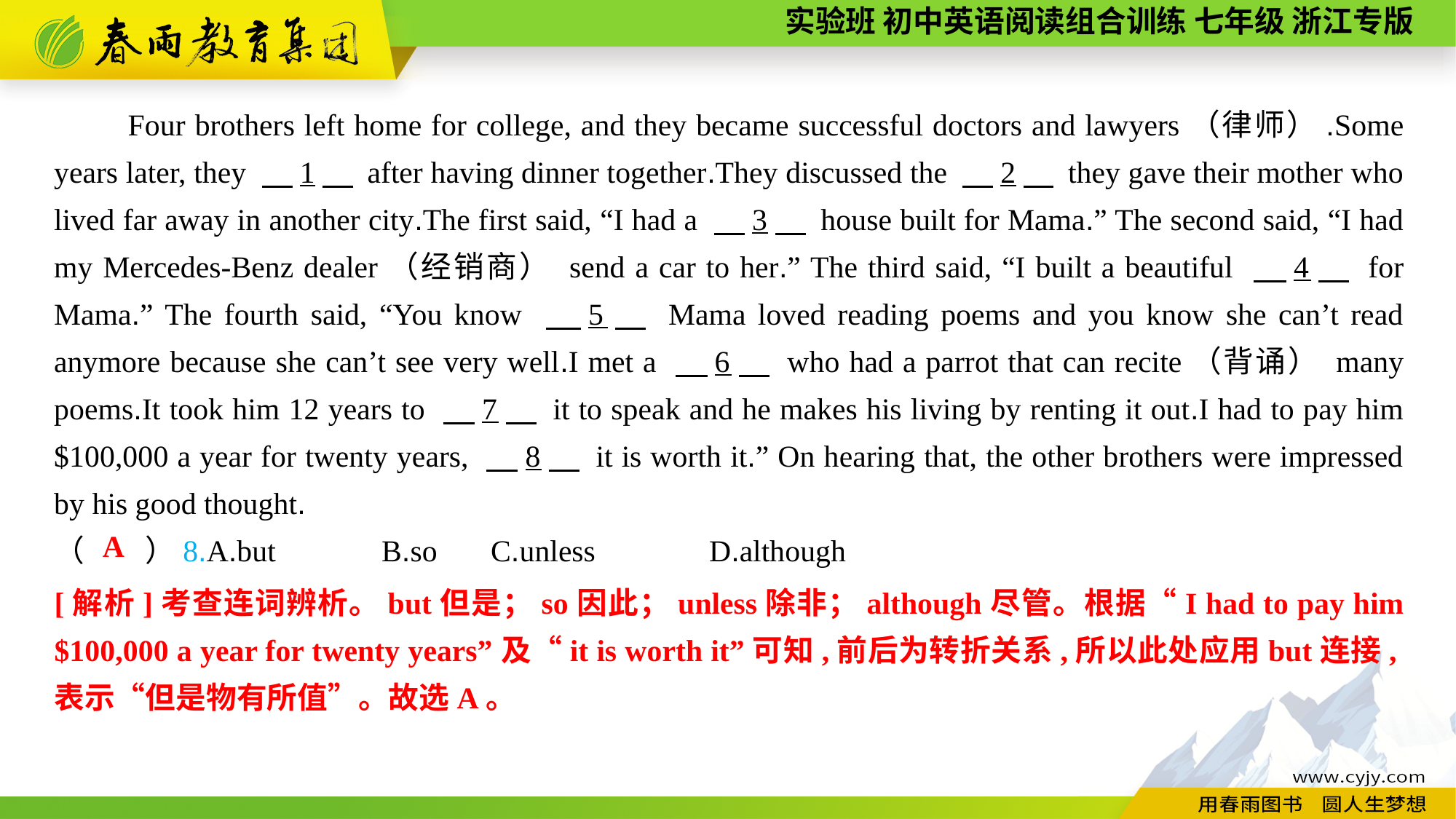

Four brothers left home for college, and they became successful doctors and lawyers（律师）.Some years later, they 　1　 after having dinner together.They discussed the 　2　 they gave their mother who lived far away in another city.The first said, “I had a 　3　 house built for Mama.” The second said, “I had my Mercedes-Benz dealer（经销商） send a car to her.” The third said, “I built a beautiful 　4　 for Mama.” The fourth said, “You know 　5　 Mama loved reading poems and you know she can’t read anymore because she can’t see very well.I met a 　6　 who had a parrot that can recite（背诵） many poems.It took him 12 years to 　7　 it to speak and he makes his living by renting it out.I had to pay him $100,000 a year for twenty years, 　8　 it is worth it.” On hearing that, the other brothers were impressed by his good thought.
（　　）8.A.but	B.so	C.unless		D.although
A
[解析]考查连词辨析。but但是；so因此；unless除非；although尽管。根据“I had to pay him $100,000 a year for twenty years”及“it is worth it”可知,前后为转折关系,所以此处应用but连接,表示“但是物有所值”。故选A。